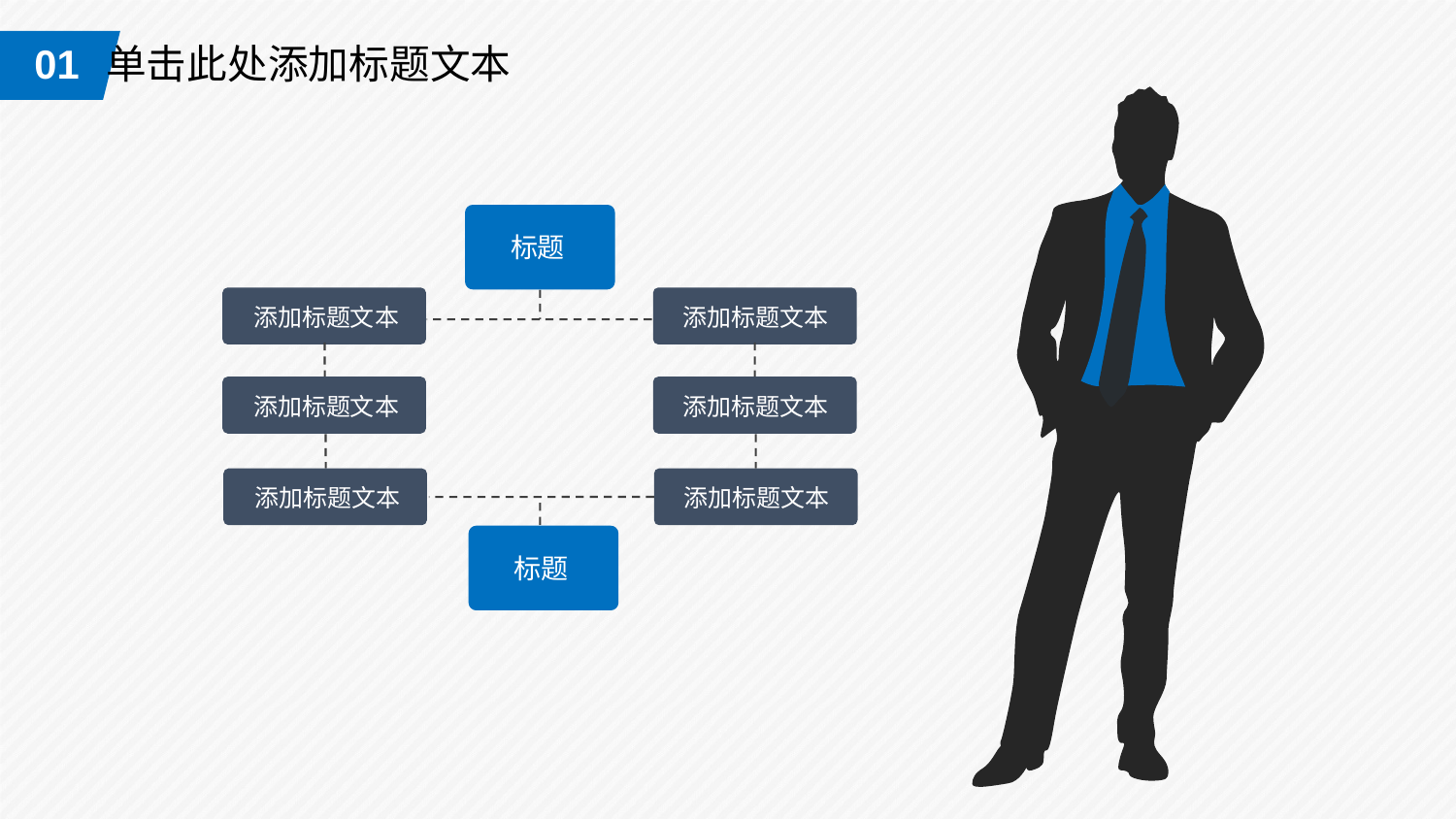

单击此处添加标题文本
01

标题

添加标题文本

添加标题文本

添加标题文本

添加标题文本

添加标题文本

添加标题文本

标题